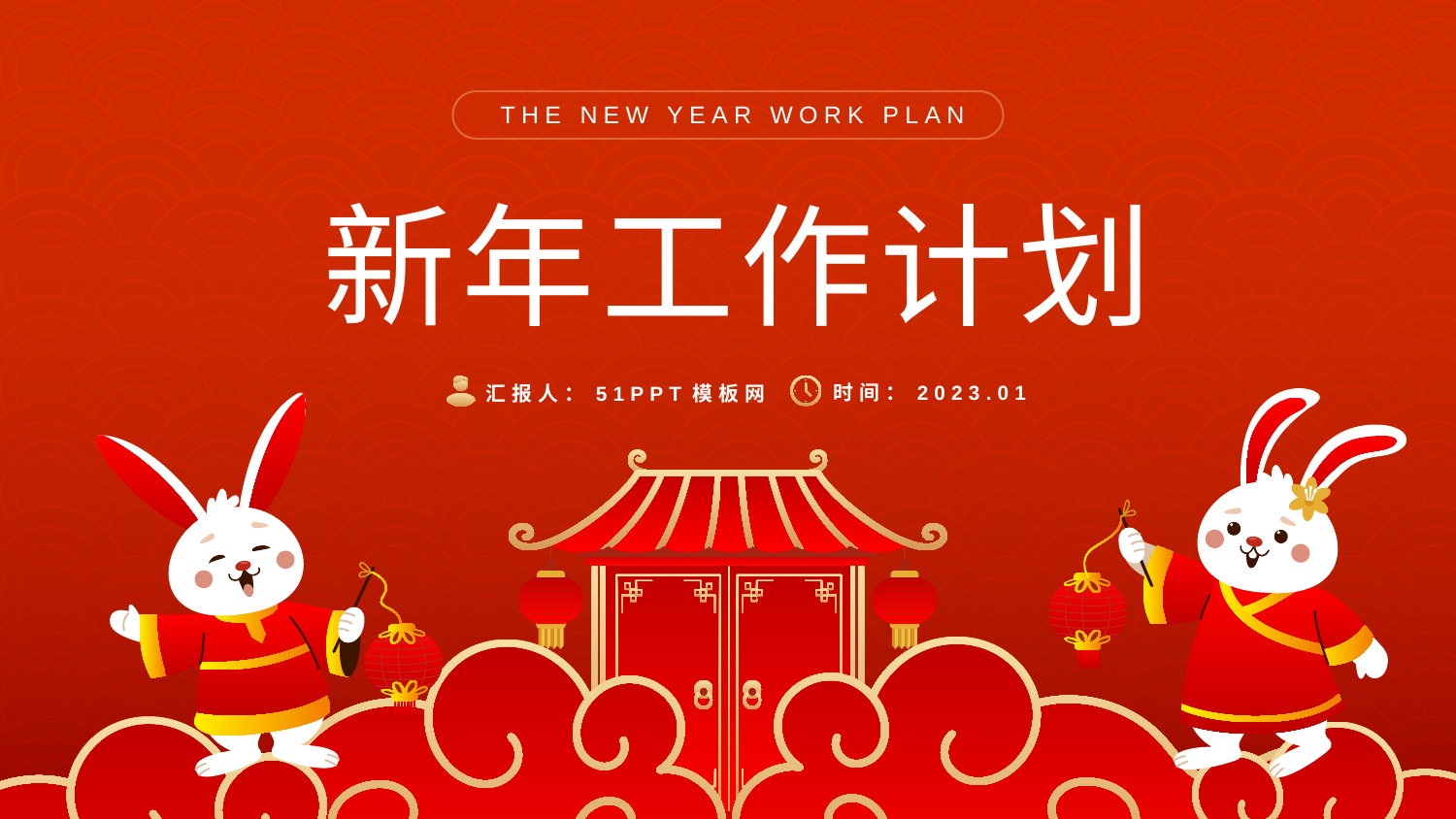

The New Year work plan
新年工作计划

时间：2023.01

汇报人：51PPT模板网